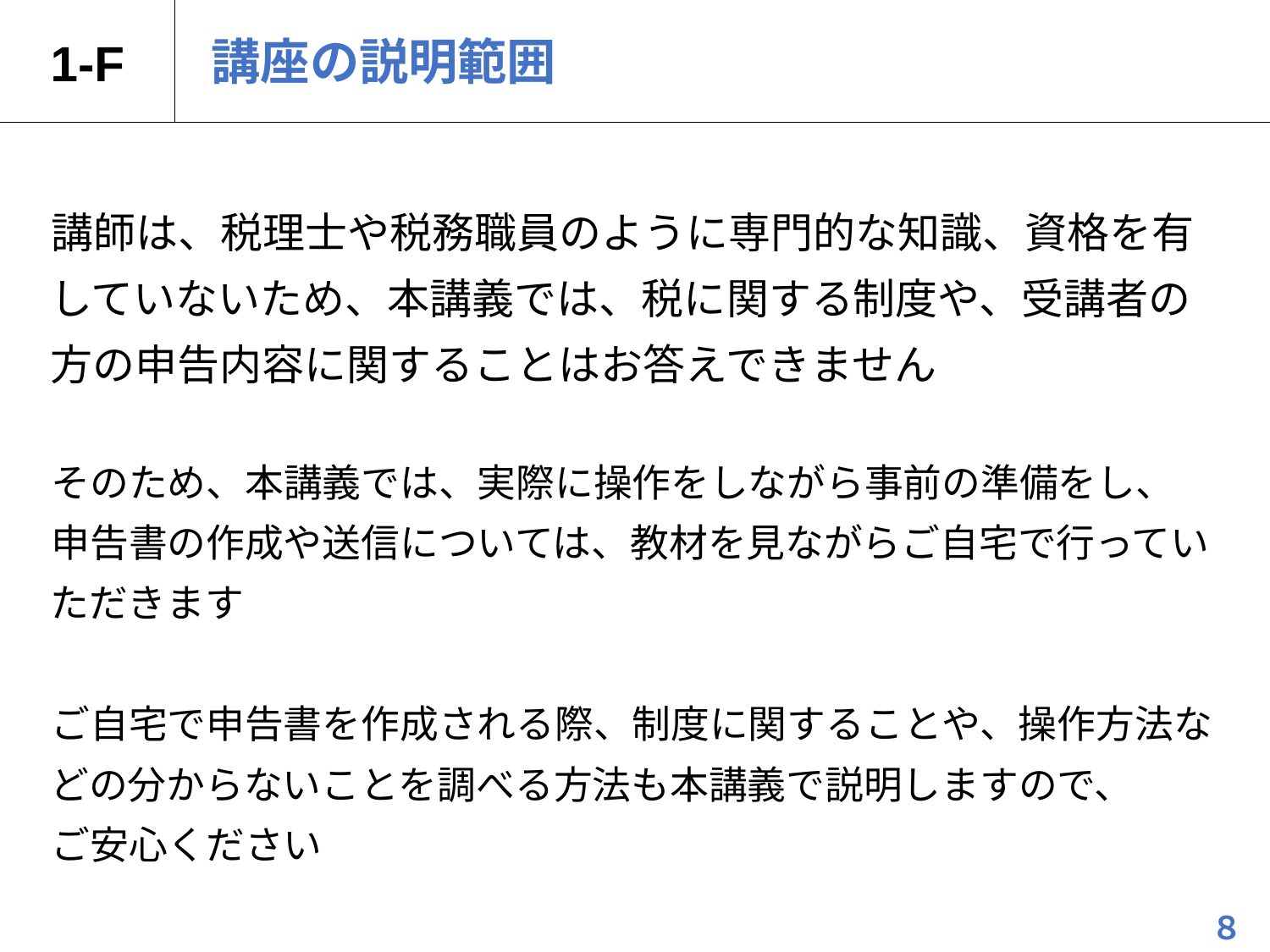

# 1-F
講座の説明範囲
講師は、税理士や税務職員のように専門的な知識、資格を有していないため、本講義では、税に関する制度や、受講者の方の申告内容に関することはお答えできません

そのため、本講義では、実際に操作をしながら事前の準備をし、
申告書の作成や送信については、教材を見ながらご自宅で行っていただきます

ご自宅で申告書を作成される際、制度に関することや、操作方法などの分からないことを調べる方法も本講義で説明しますので、
ご安心ください
８